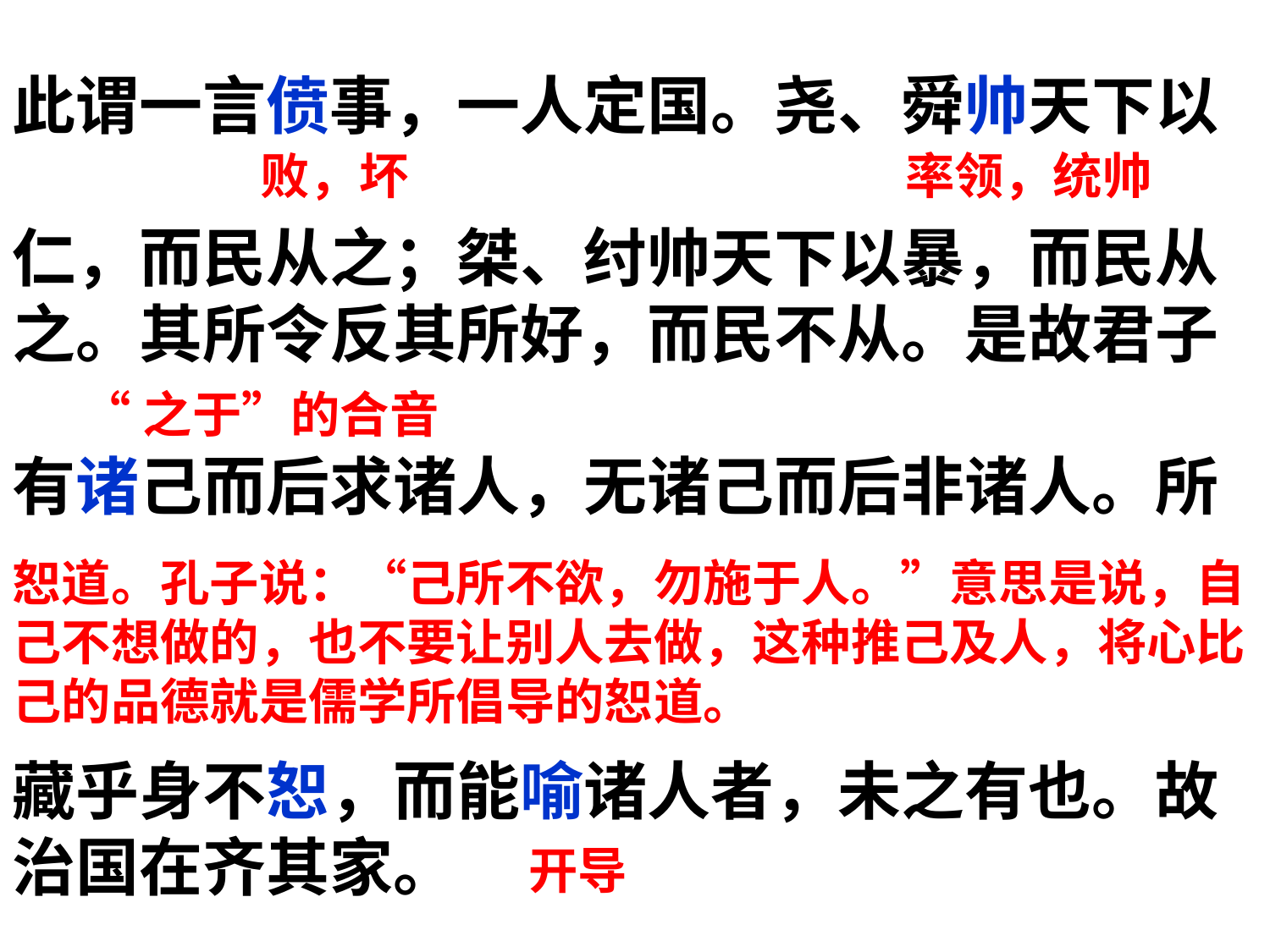

此谓一言偾事，一人定国。尧、舜帅天下以

仁，而民从之；桀、纣帅天下以暴，而民从
之。其所令反其所好，而民不从。是故君子

有诸己而后求诸人，无诸己而后非诸人。所

藏乎身不恕，而能喻诸人者，未之有也。故
治国在齐其家。
败，坏
率领，统帅
“之于”的合音
恕道。孔子说：“己所不欲，勿施于人。”意思是说，自己不想做的，也不要让别人去做，这种推己及人，将心比己的品德就是儒学所倡导的恕道。
开导